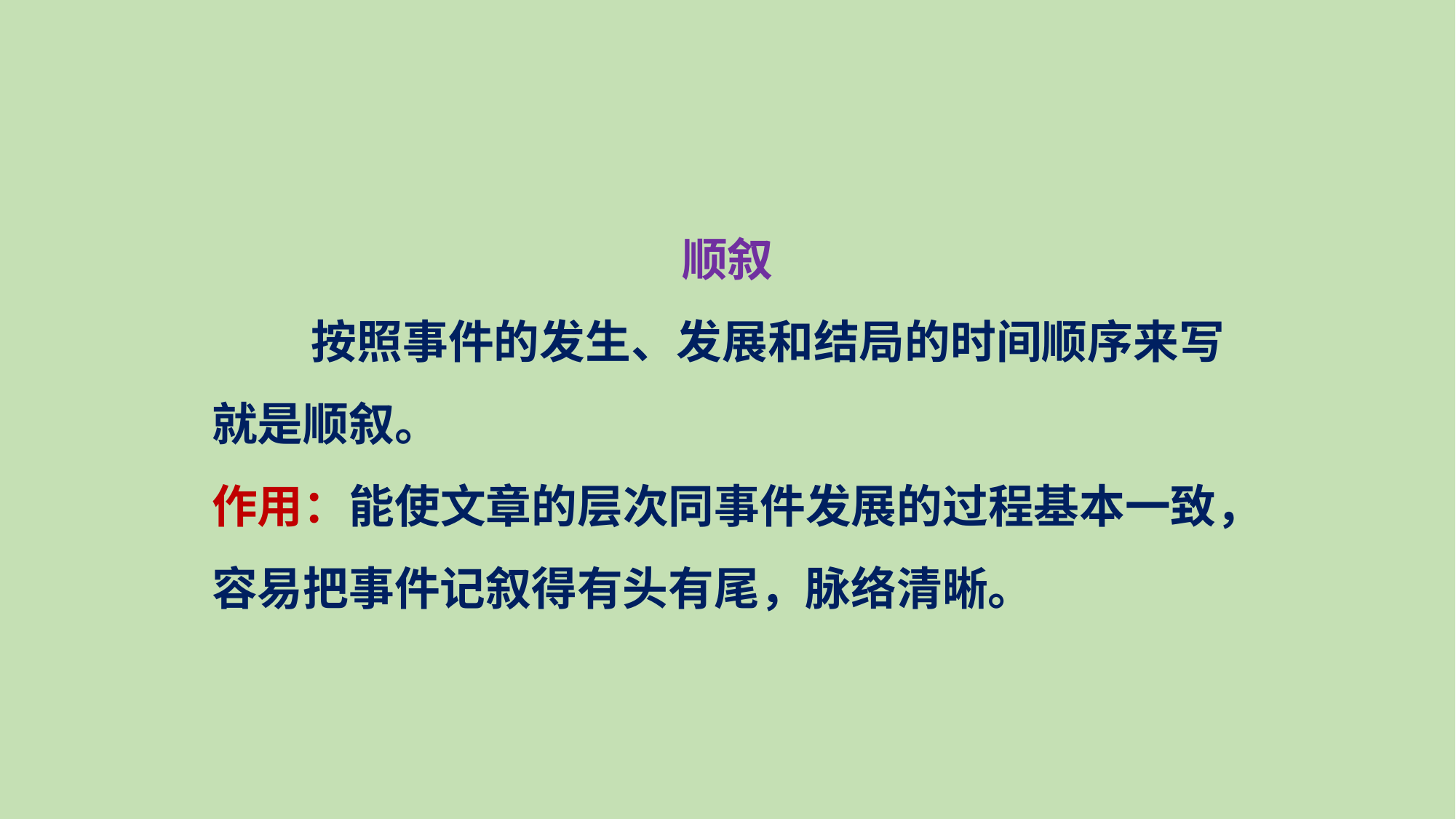

顺叙
       按照事件的发生、发展和结局的时间顺序来写就是顺叙。
作用：能使文章的层次同事件发展的过程基本一致，容易把事件记叙得有头有尾，脉络清晰。